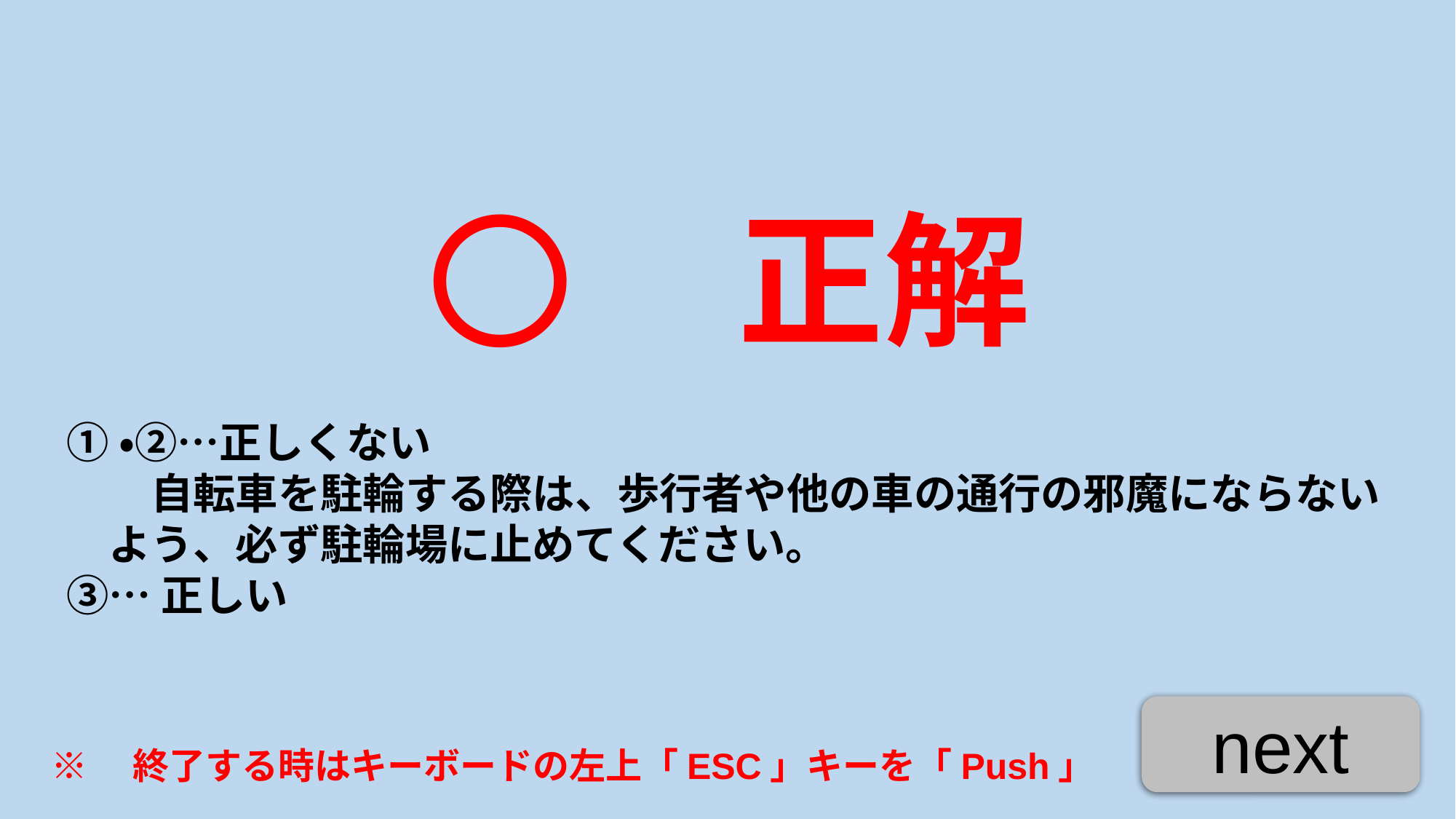

○
正解
①・②…正しくない
　　自転車を駐輪する際は、歩行者や他の車の通行の邪魔にならない
　よう、必ず駐輪場に止めてください。
③…正しい
next
※　終了する時はキーボードの左上「ESC」キーを「Push」